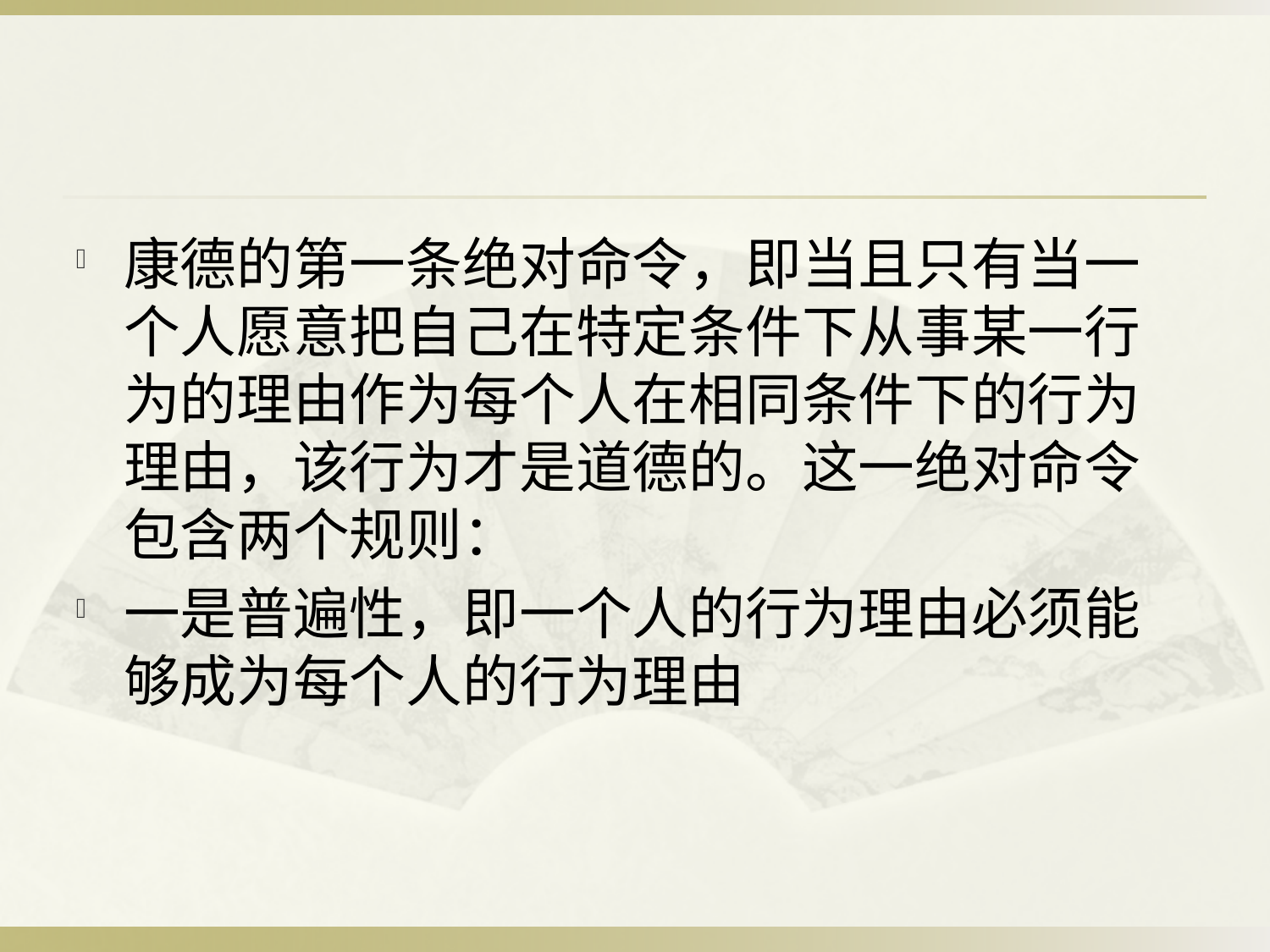

#
康德的第一条绝对命令，即当且只有当一个人愿意把自己在特定条件下从事某一行为的理由作为每个人在相同条件下的行为理由，该行为才是道德的。这一绝对命令包含两个规则：
一是普遍性，即一个人的行为理由必须能够成为每个人的行为理由